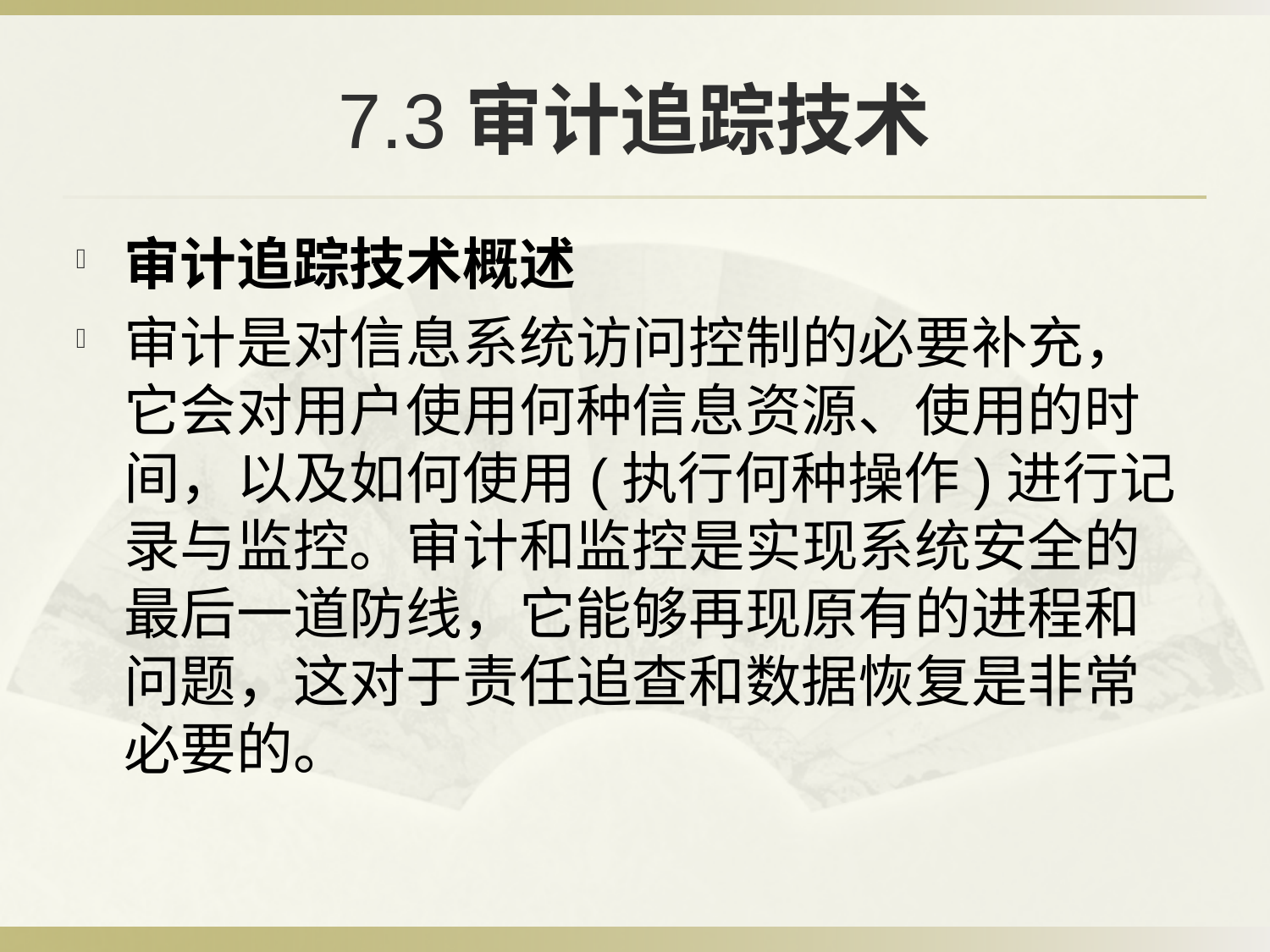

# 7.3审计追踪技术
审计追踪技术概述
审计是对信息系统访问控制的必要补充，它会对用户使用何种信息资源、使用的时间，以及如何使用(执行何种操作)进行记录与监控。审计和监控是实现系统安全的最后一道防线，它能够再现原有的进程和问题，这对于责任追查和数据恢复是非常必要的。